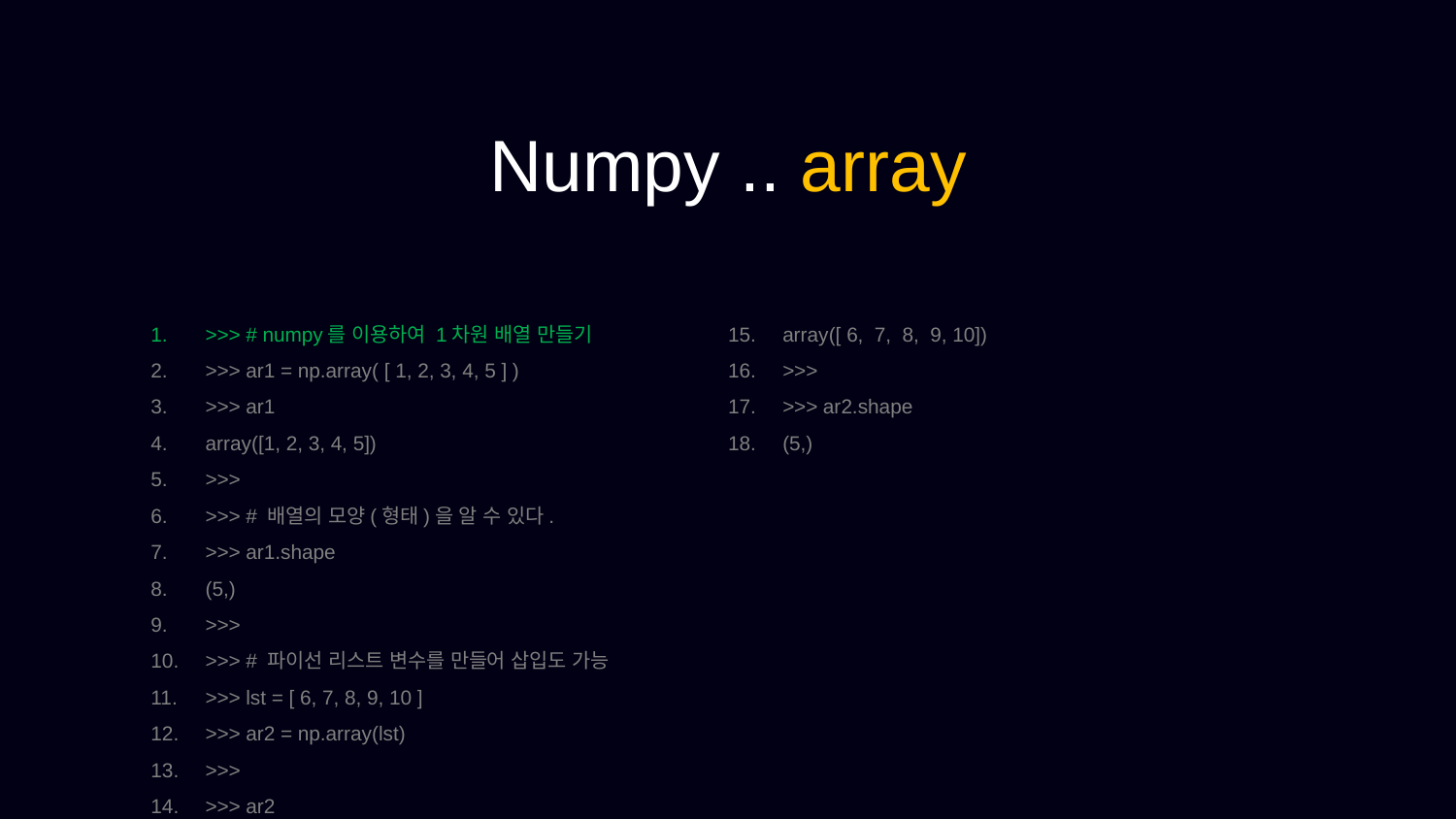

Numpy .. array
>>> # numpy를 이용하여 1차원 배열 만들기
>>> ar1 = np.array( [ 1, 2, 3, 4, 5 ] )
>>> ar1
array([1, 2, 3, 4, 5])
>>>
>>> # 배열의 모양(형태)을 알 수 있다.
>>> ar1.shape
(5,)
>>>
>>> # 파이선 리스트 변수를 만들어 삽입도 가능
>>> lst = [ 6, 7, 8, 9, 10 ]
>>> ar2 = np.array(lst)
>>>
>>> ar2
array([ 6,  7,  8,  9, 10])
>>>
>>> ar2.shape
(5,)